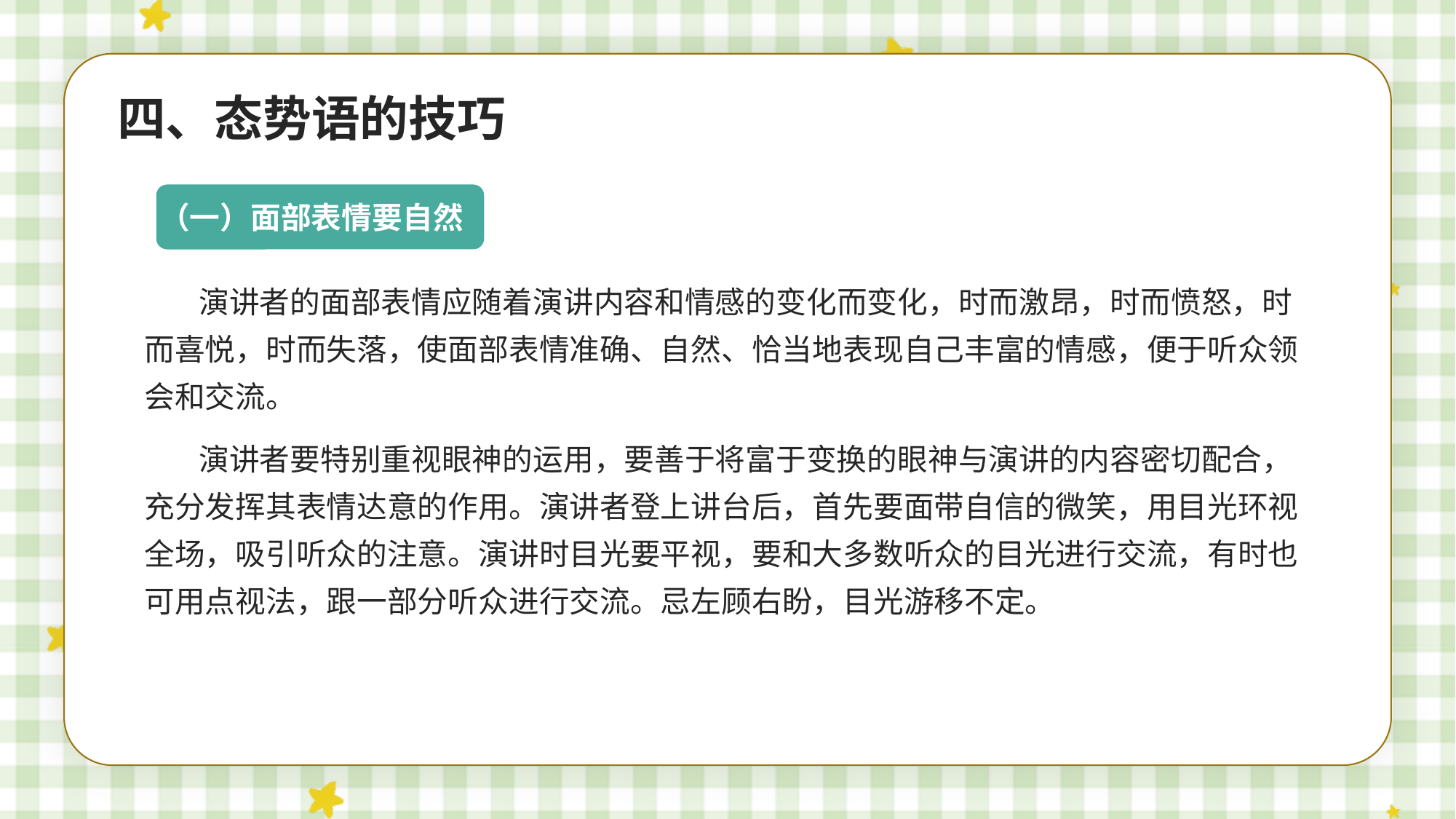

四、态势语的技巧
（一）面部表情要自然
演讲者的面部表情应随着演讲内容和情感的变化而变化，时而激昂，时而愤怒，时而喜悦，时而失落，使面部表情准确、自然、恰当地表现自己丰富的情感，便于听众领会和交流。
演讲者要特别重视眼神的运用，要善于将富于变换的眼神与演讲的内容密切配合，充分发挥其表情达意的作用。演讲者登上讲台后，首先要面带自信的微笑，用目光环视全场，吸引听众的注意。演讲时目光要平视，要和大多数听众的目光进行交流，有时也可用点视法，跟一部分听众进行交流。忌左顾右盼，目光游移不定。